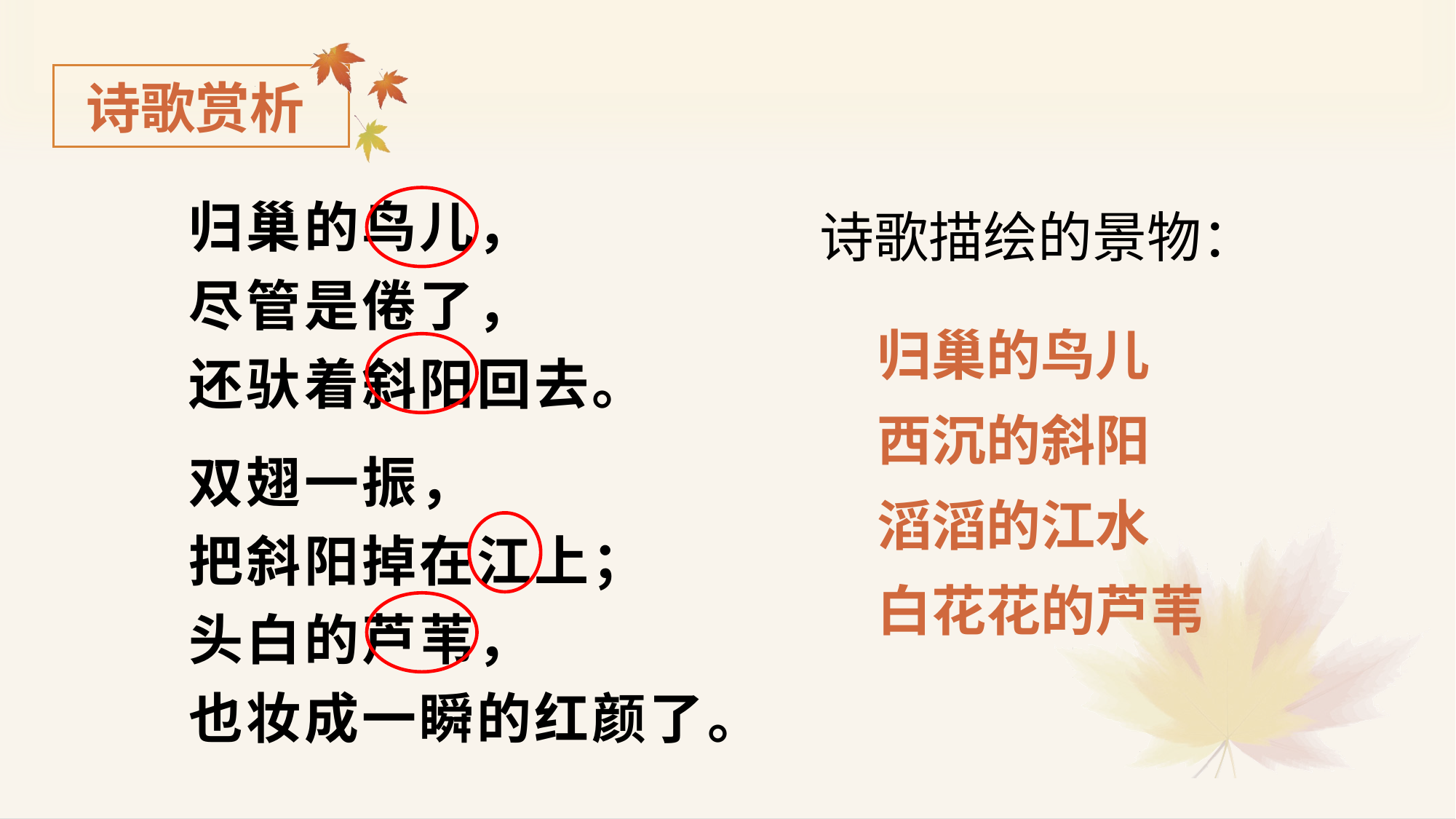

诗歌赏析
诗歌描绘的景物：
归巢的鸟儿，
尽管是倦了，
还驮着斜阳回去。

归巢的鸟儿
西沉的斜阳
滔滔的江水
白花花的芦苇

双翅一振，
把斜阳掉在江上；
头白的芦苇，
也妆成一瞬的红颜了。